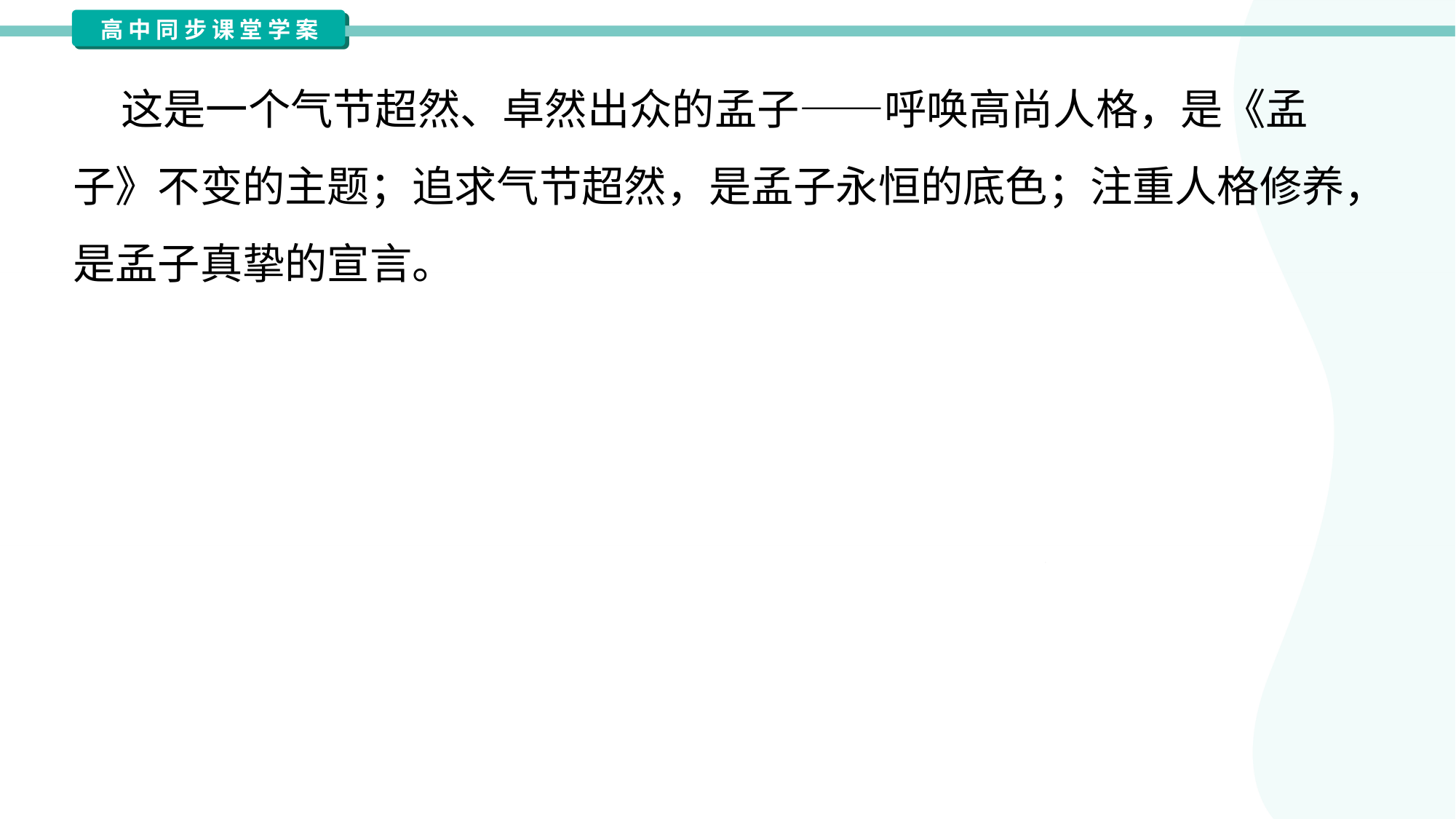

这是一个气节超然、卓然出众的孟子——呼唤高尚人格，是《孟
子》不变的主题；追求气节超然，是孟子永恒的底色；注重人格修养，
是孟子真挚的宣言。